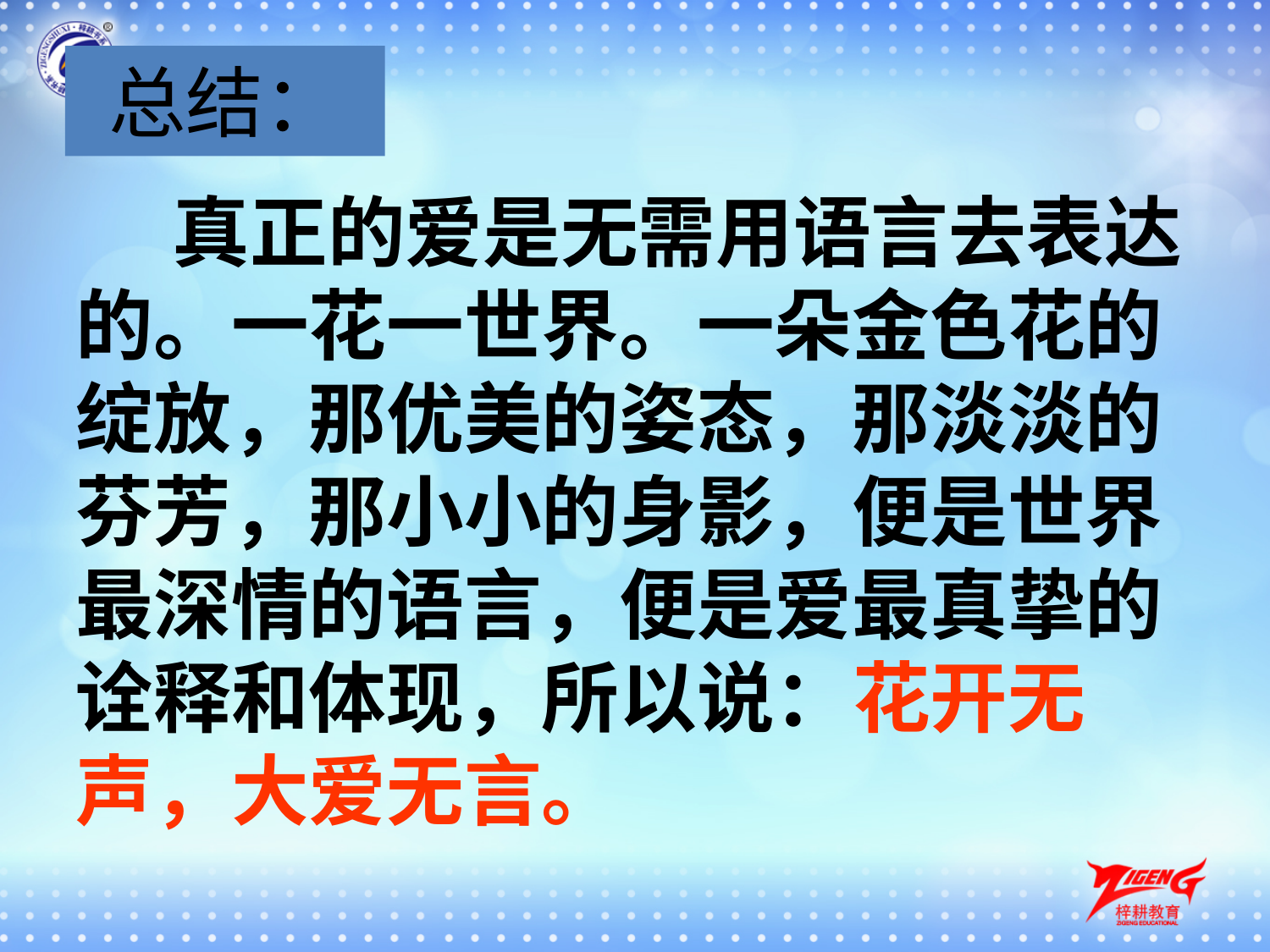

# 总结：
      真正的爱是无需用语言去表达的。一花一世界。一朵金色花的绽放，那优美的姿态，那淡淡的芬芳，那小小的身影，便是世界最深情的语言，便是爱最真挚的诠释和体现，所以说：花开无声，大爱无言。